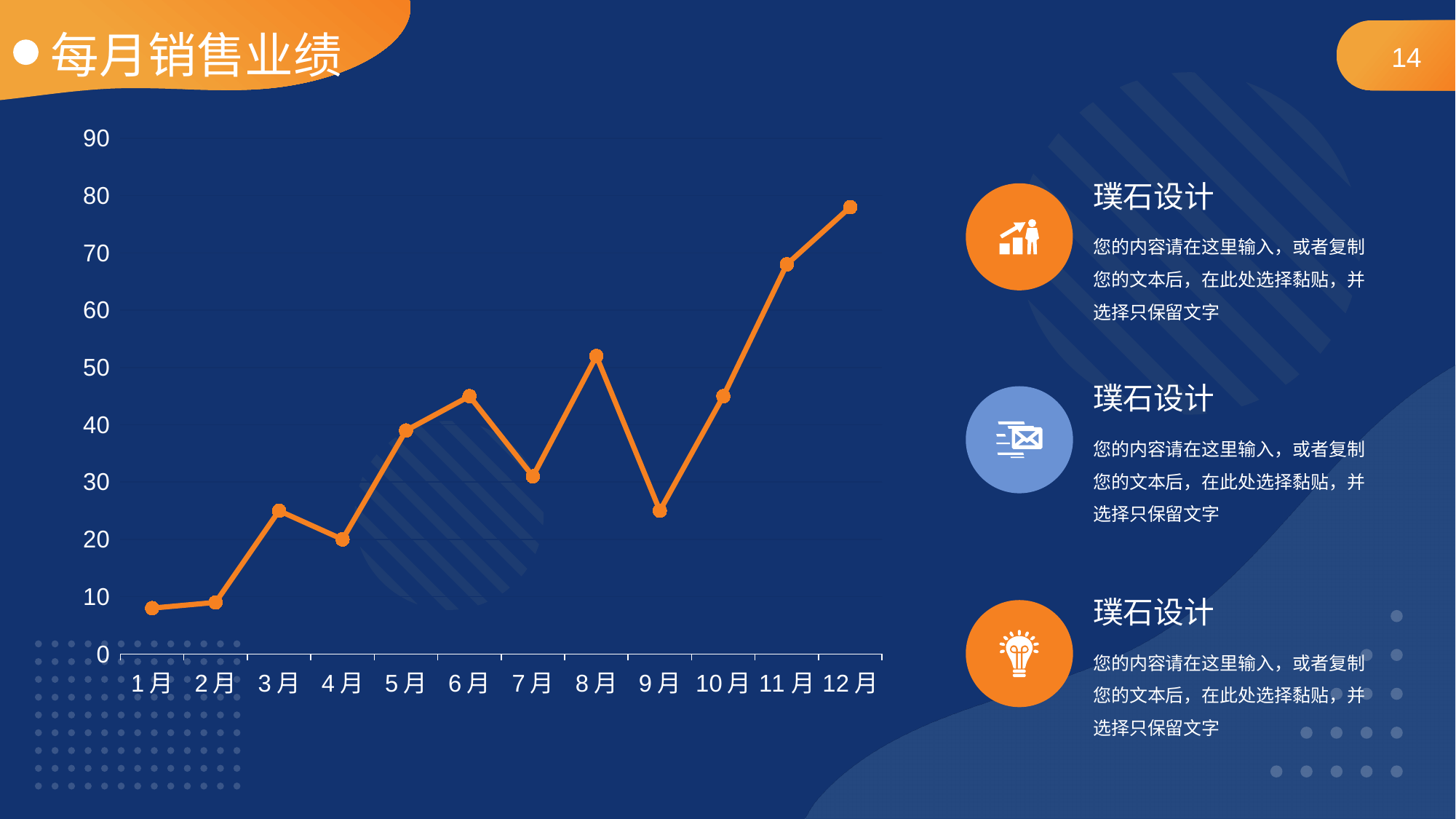

# 每月销售业绩
14

### Chart

| Category | Series 1 |
|---|---|
| 1月 | 8.0 |
| 2月 | 9.0 |
| 3月 | 25.0 |
| 4月 | 20.0 |
| 5月 | 39.0 |
| 6月 | 45.0 |
| 7月 | 31.0 |
| 8月 | 52.0 |
| 9月 | 25.0 |
| 10月 | 45.0 |
| 11月 | 68.0 |
| 12月 | 78.0 |
璞石设计

您的内容请在这里输入，或者复制您的文本后，在此处选择黏贴，并选择只保留文字
璞石设计

您的内容请在这里输入，或者复制您的文本后，在此处选择黏贴，并选择只保留文字
璞石设计

您的内容请在这里输入，或者复制您的文本后，在此处选择黏贴，并选择只保留文字